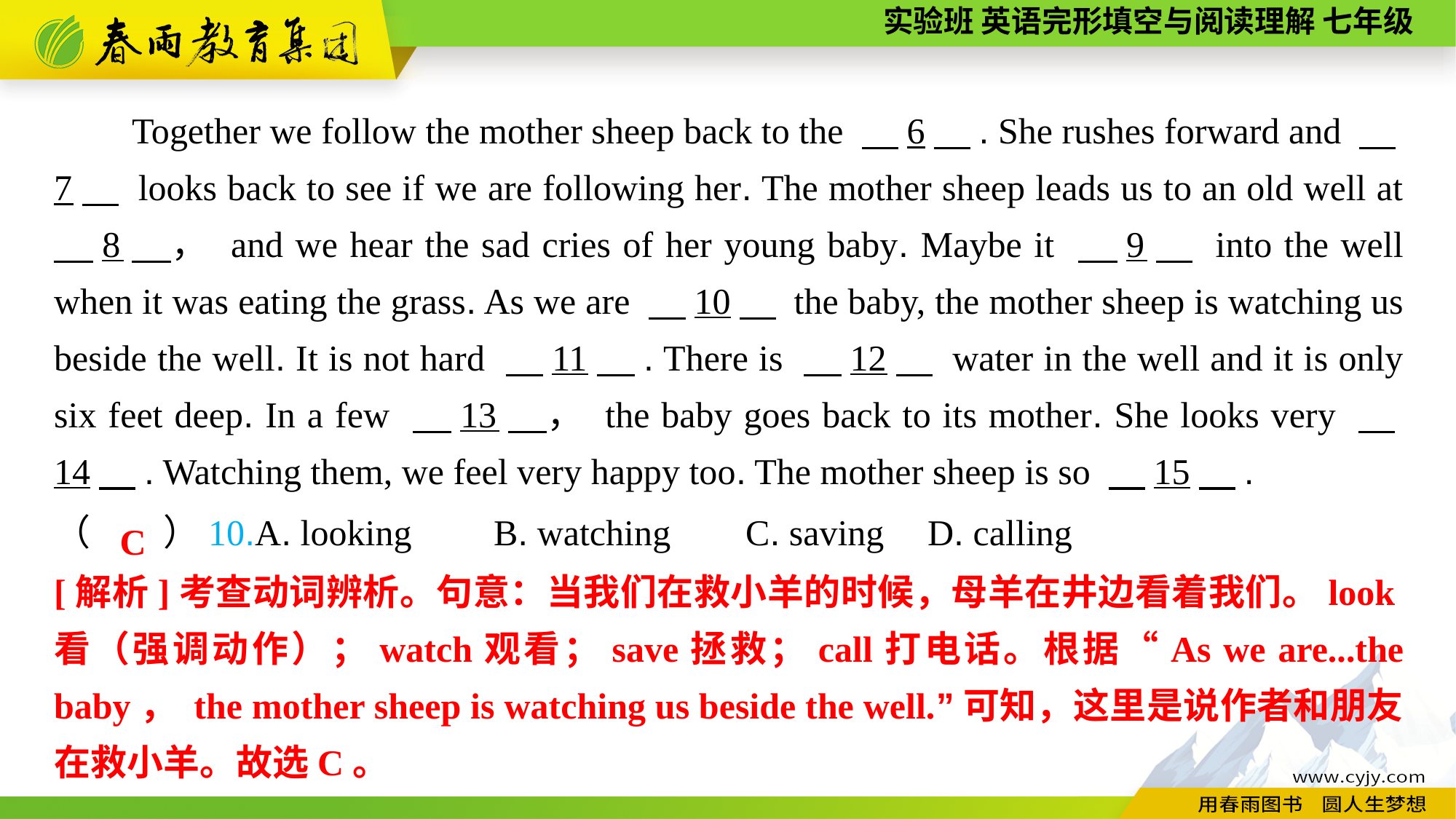

Together we follow the mother sheep back to the 　6　. She rushes forward and 　7　 looks back to see if we are following her. The mother sheep leads us to an old well at 　8　， and we hear the sad cries of her young baby. Maybe it 　9　 into the well when it was eating the grass. As we are 　10　 the baby, the mother sheep is watching us beside the well. It is not hard 　11　. There is 　12　 water in the well and it is only six feet deep. In a few 　13　， the baby goes back to its mother. She looks very 　14　. Watching them, we feel very happy too. The mother sheep is so 　15　.
（　　）10.A. looking         B. watching	    C. saving	D. calling
C
[解析]考查动词辨析。句意：当我们在救小羊的时候，母羊在井边看着我们。look看（强调动作）；watch观看；save拯救；call打电话。根据“As we are...the baby， the mother sheep is watching us beside the well.”可知，这里是说作者和朋友在救小羊。故选C。